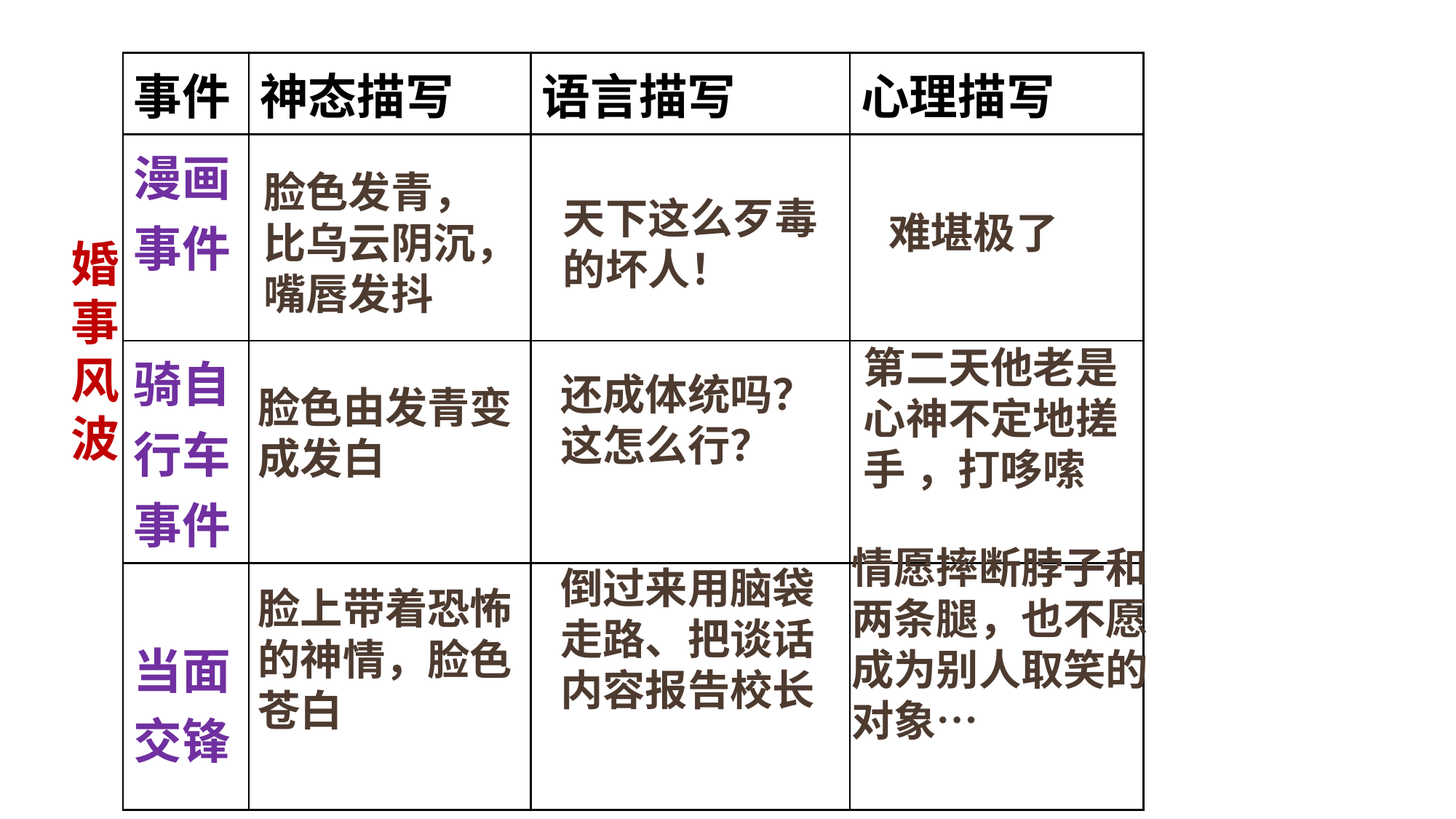

| 事件 | 神态描写 | 语言描写 | 心理描写 |
| --- | --- | --- | --- |
| 漫画事件 |  |  |  |
| 骑自行车事件 |  |  |  |
| 当面交锋 |  |  |  |
脸色发青，比乌云阴沉，嘴唇发抖
天下这么歹毒的坏人！
难堪极了
婚事风波
第二天他老是心神不定地搓手 ，打哆嗦
还成体统吗？这怎么行？
脸色由发青变成发白
情愿摔断脖子和两条腿，也不愿成为别人取笑的对象…
倒过来用脑袋走路、把谈话内容报告校长
脸上带着恐怖的神情，脸色苍白